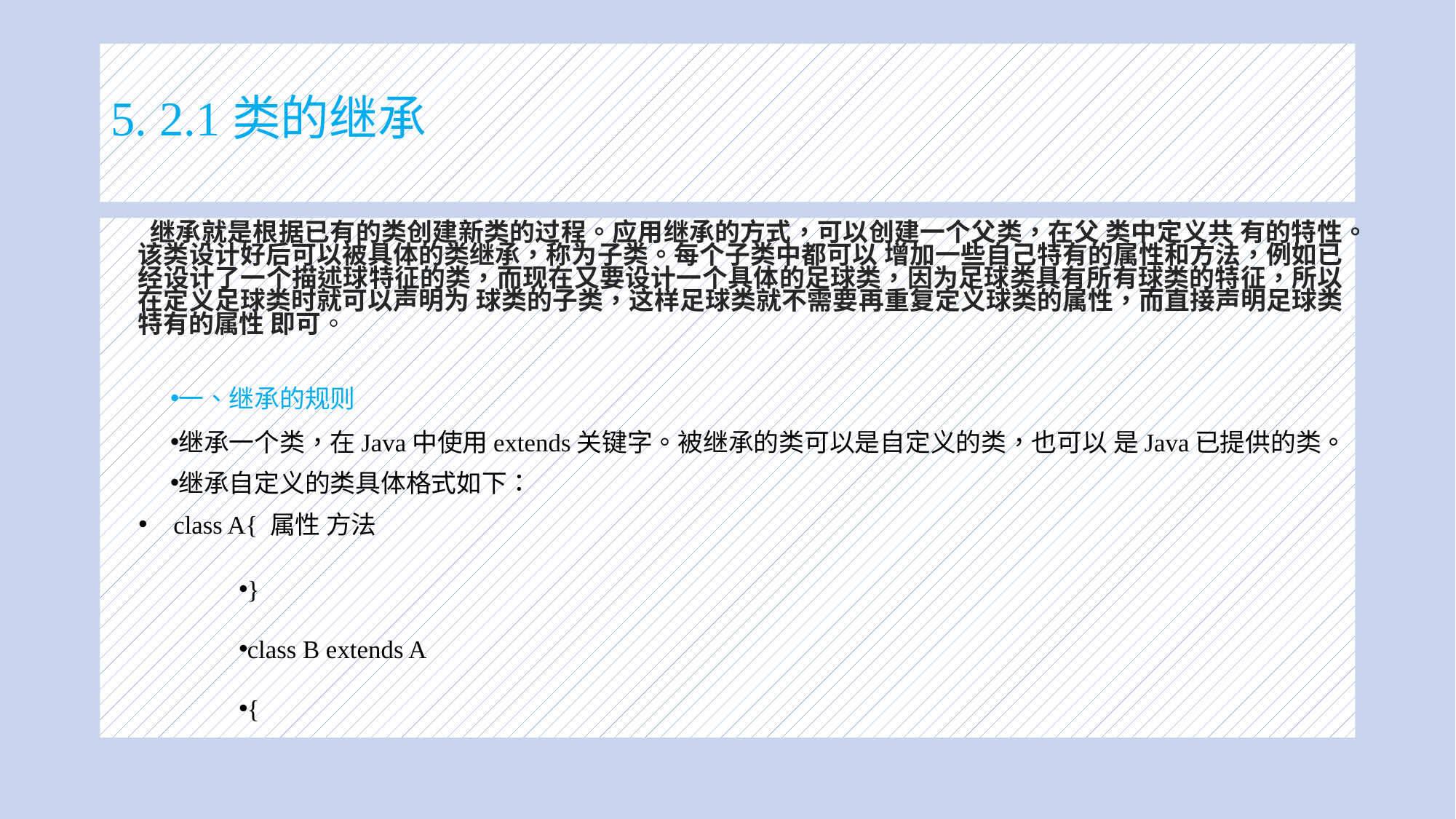

# 5. 2.1类的继承
 继承就是根据已有的类创建新类的过程。应用继承的方式，可以创建一个父类，在父 类中定义共 有的特性。该类设计好后可以被具体的类继承，称为子类。每个子类中都可以 增加一些自己特有的属性和方法，例如已经设计了一个描述球特征的类，而现在又要设计一个具体的足球类，因为足球类具有所有球类的特征，所以在定义足球类时就可以声明为 球类的子类，这样足球类就不需要再重复定义球类的属性，而直接声明足球类特有的属性 即可。
一、继承的规则
继承一个类，在Java中使用extends关键字。被继承的类可以是自定义的类，也可以 是Java已提供的类。
继承自定义的类具体格式如下：
class A{ 属性 方法
}
class B extends A
{